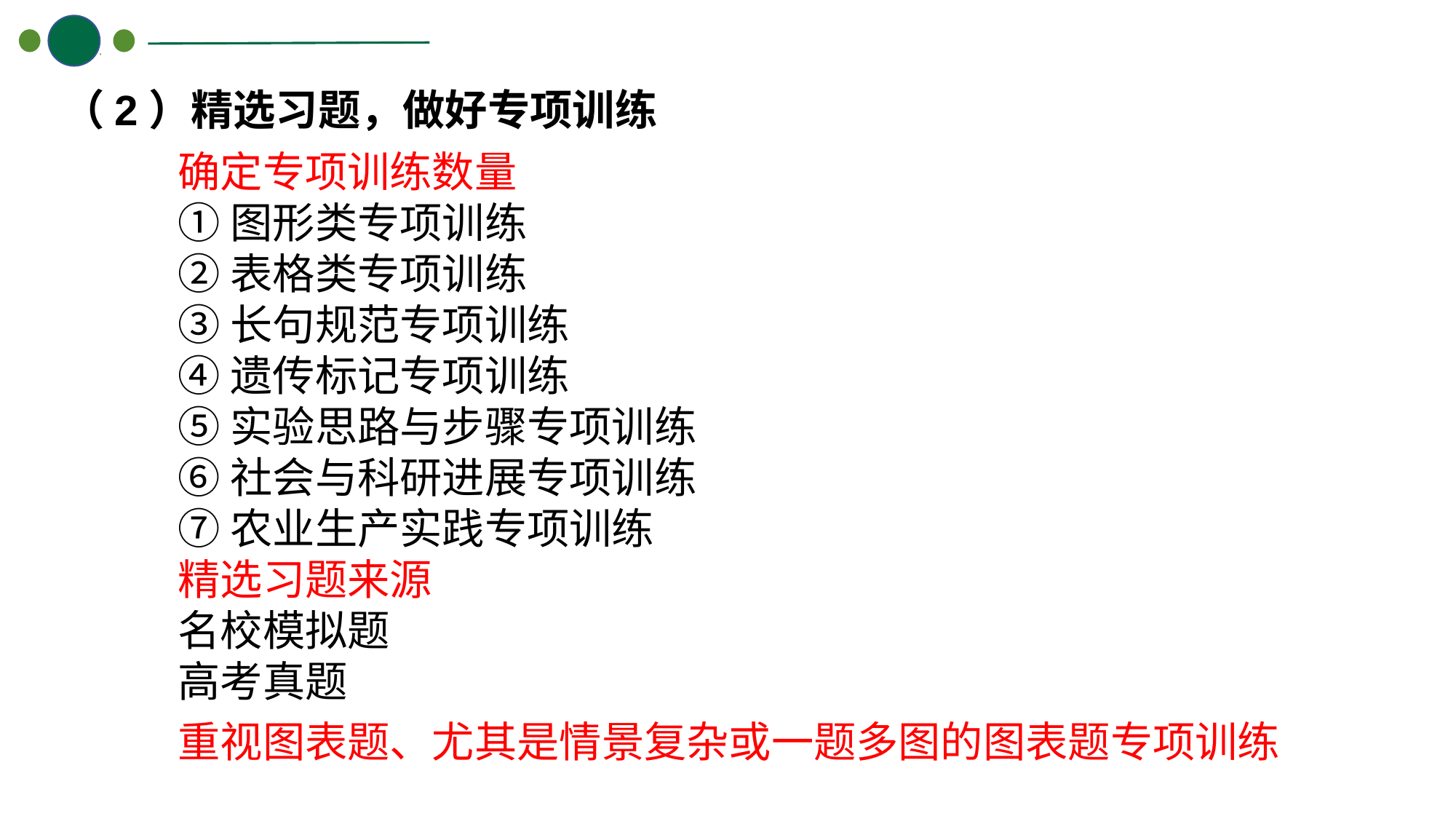

（2）精选习题，做好专项训练
确定专项训练数量
①图形类专项训练
②表格类专项训练
③长句规范专项训练
④遗传标记专项训练
⑤实验思路与步骤专项训练
⑥社会与科研进展专项训练
⑦农业生产实践专项训练
精选习题来源
名校模拟题
高考真题
重视图表题、尤其是情景复杂或一题多图的图表题专项训练